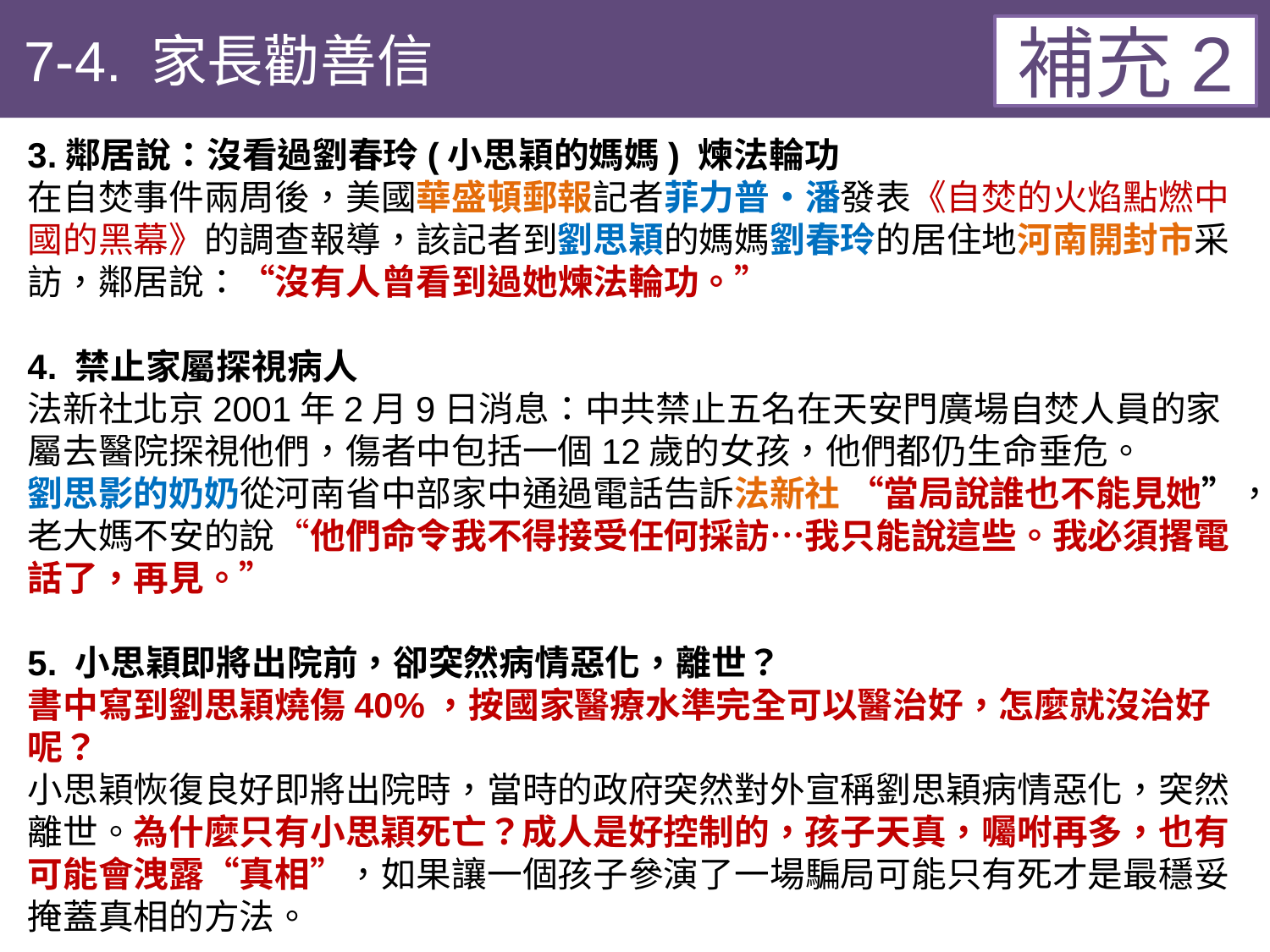

7-4. 家長勸善信
補充2
3.鄰居說：沒看過劉春玲(小思穎的媽媽) 煉法輪功
在自焚事件兩周後，美國華盛頓郵報記者菲力普‧潘發表《自焚的火焰點燃中國的黑幕》的調查報導，該記者到劉思穎的媽媽劉春玲的居住地河南開封市采訪，鄰居說：“沒有人曾看到過她煉法輪功。”

4. 禁止家屬探視病人
法新社北京2001年2月9日消息：中共禁止五名在天安門廣場自焚人員的家屬去醫院探視他們，傷者中包括一個12歲的女孩，他們都仍生命垂危。
劉思影的奶奶從河南省中部家中通過電話告訴法新社 “當局說誰也不能見她”，老大媽不安的說“他們命令我不得接受任何採訪…我只能說這些。我必須撂電話了，再見。”

5. 小思穎即將出院前，卻突然病情惡化，離世？
書中寫到劉思穎燒傷40%，按國家醫療水準完全可以醫治好，怎麼就沒治好呢？
小思穎恢復良好即將出院時，當時的政府突然對外宣稱劉思穎病情惡化，突然離世。為什麼只有小思穎死亡？成人是好控制的，孩子天真，囑咐再多，也有可能會洩露“真相”，如果讓一個孩子參演了一場騙局可能只有死才是最穩妥掩蓋真相的方法。